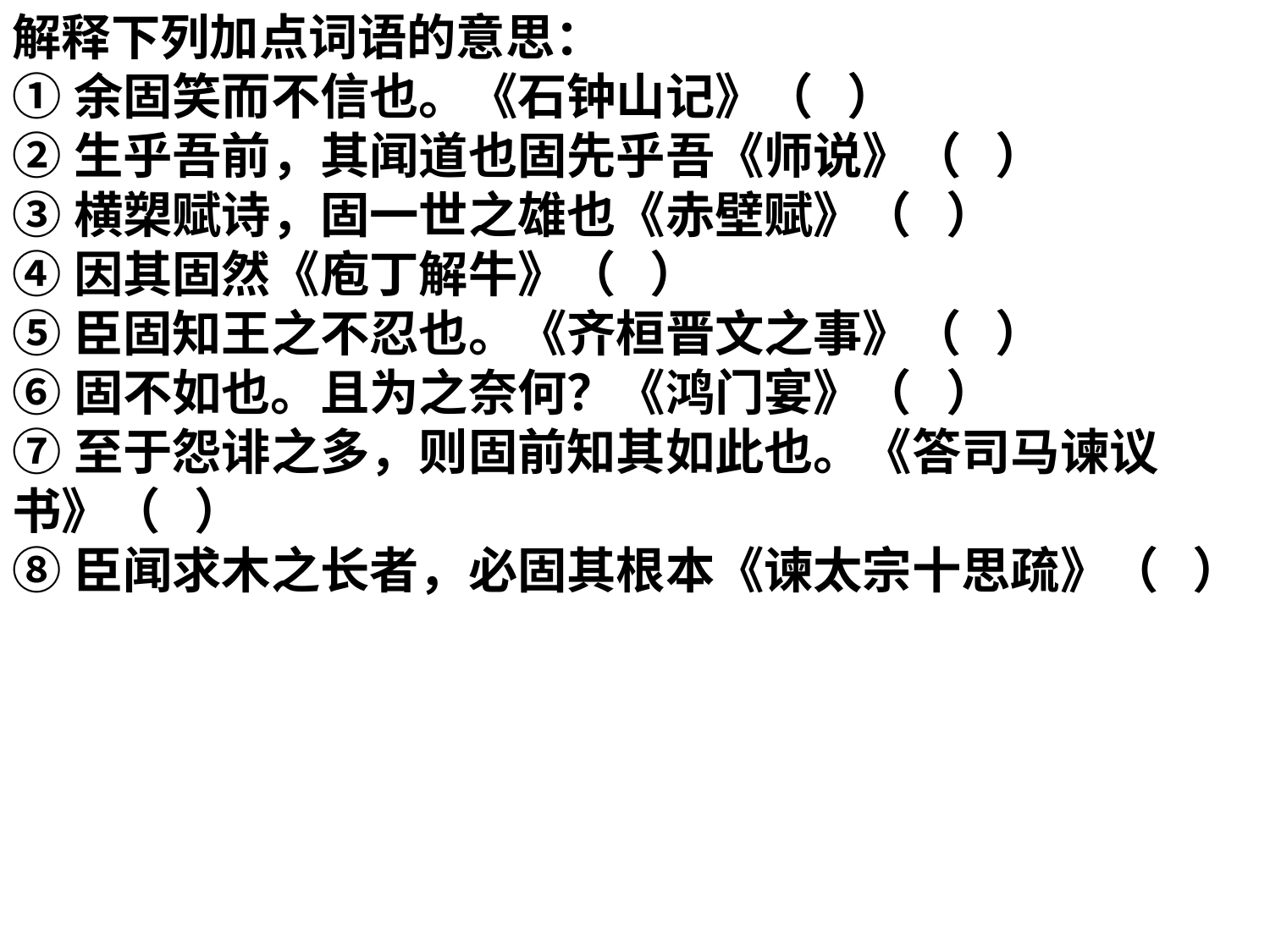

解释下列加点词语的意思：
①余固笑而不信也。《石钟山记》（   ）
②生乎吾前，其闻道也固先乎吾《师说》（   ）
③横槊赋诗，固一世之雄也《赤壁赋》（   ）
④因其固然《庖丁解牛》（   ）
⑤臣固知王之不忍也。《齐桓晋文之事》（   ）
⑥固不如也。且为之奈何？《鸿门宴》（   ）
⑦至于怨诽之多，则固前知其如此也。《答司马谏议书》（   ）
⑧臣闻求木之长者，必固其根本《谏太宗十思疏》（   ）